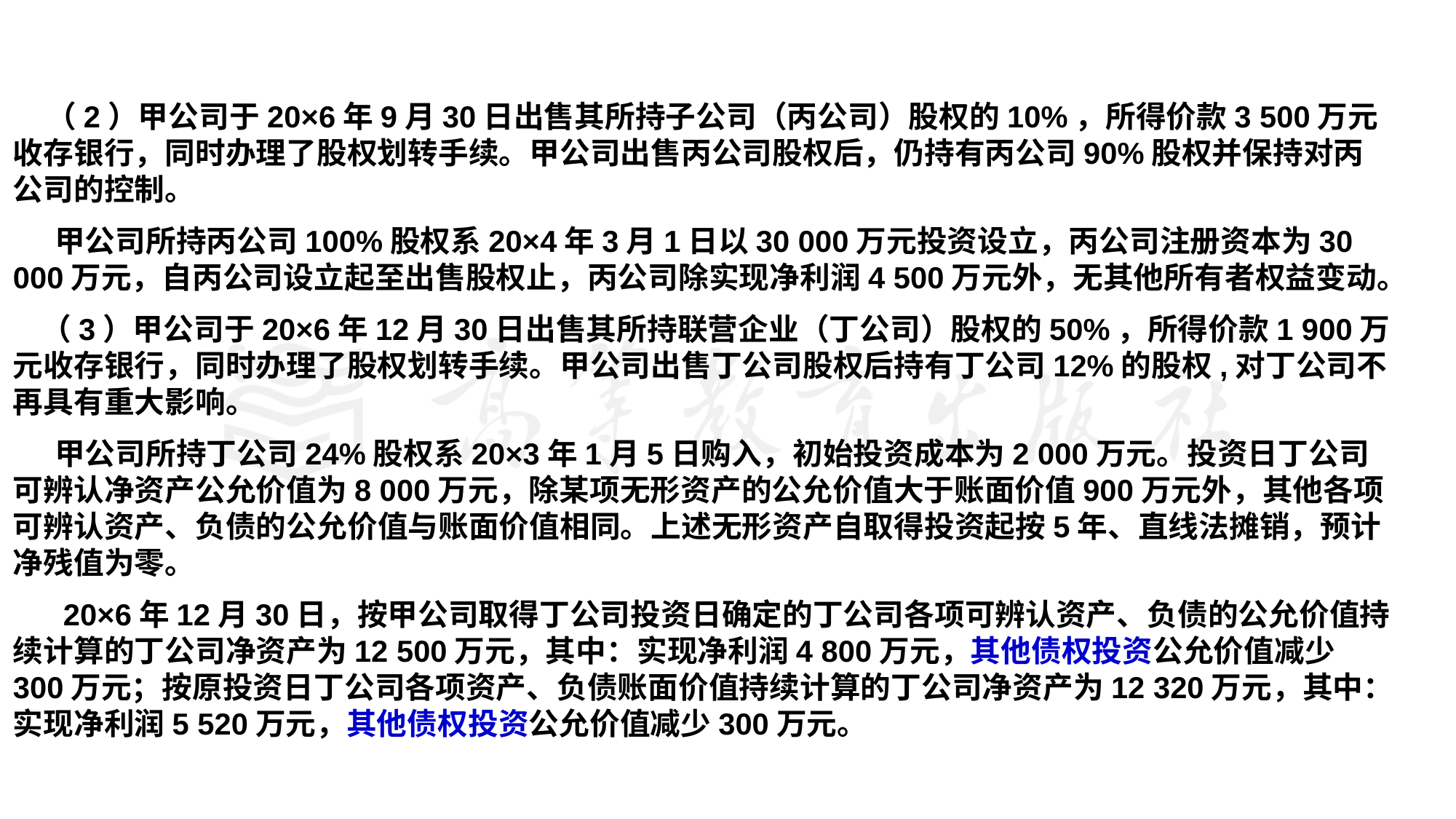

#
    （2）甲公司于20×6年9月30日出售其所持子公司（丙公司）股权的10%，所得价款3 500万元收存银行，同时办理了股权划转手续。甲公司出售丙公司股权后，仍持有丙公司90%股权并保持对丙公司的控制。
     甲公司所持丙公司100%股权系20×4年3月1日以30 000万元投资设立，丙公司注册资本为30 000万元，自丙公司设立起至出售股权止，丙公司除实现净利润4 500万元外，无其他所有者权益变动。
   （3）甲公司于20×6年12月30日出售其所持联营企业（丁公司）股权的50%，所得价款1 900万元收存银行，同时办理了股权划转手续。甲公司出售丁公司股权后持有丁公司12%的股权,对丁公司不再具有重大影响。
     甲公司所持丁公司24%股权系20×3年1月5日购入，初始投资成本为2 000万元。投资日丁公司可辨认净资产公允价值为8 000万元，除某项无形资产的公允价值大于账面价值900万元外，其他各项可辨认资产、负债的公允价值与账面价值相同。上述无形资产自取得投资起按5年、直线法摊销，预计净残值为零。
      20×6年12月30日，按甲公司取得丁公司投资日确定的丁公司各项可辨认资产、负债的公允价值持续计算的丁公司净资产为12 500万元，其中：实现净利润4 800万元，其他债权投资公允价值减少300万元；按原投资日丁公司各项资产、负债账面价值持续计算的丁公司净资产为12 320万元，其中：实现净利润5 520万元，其他债权投资公允价值减少300万元。